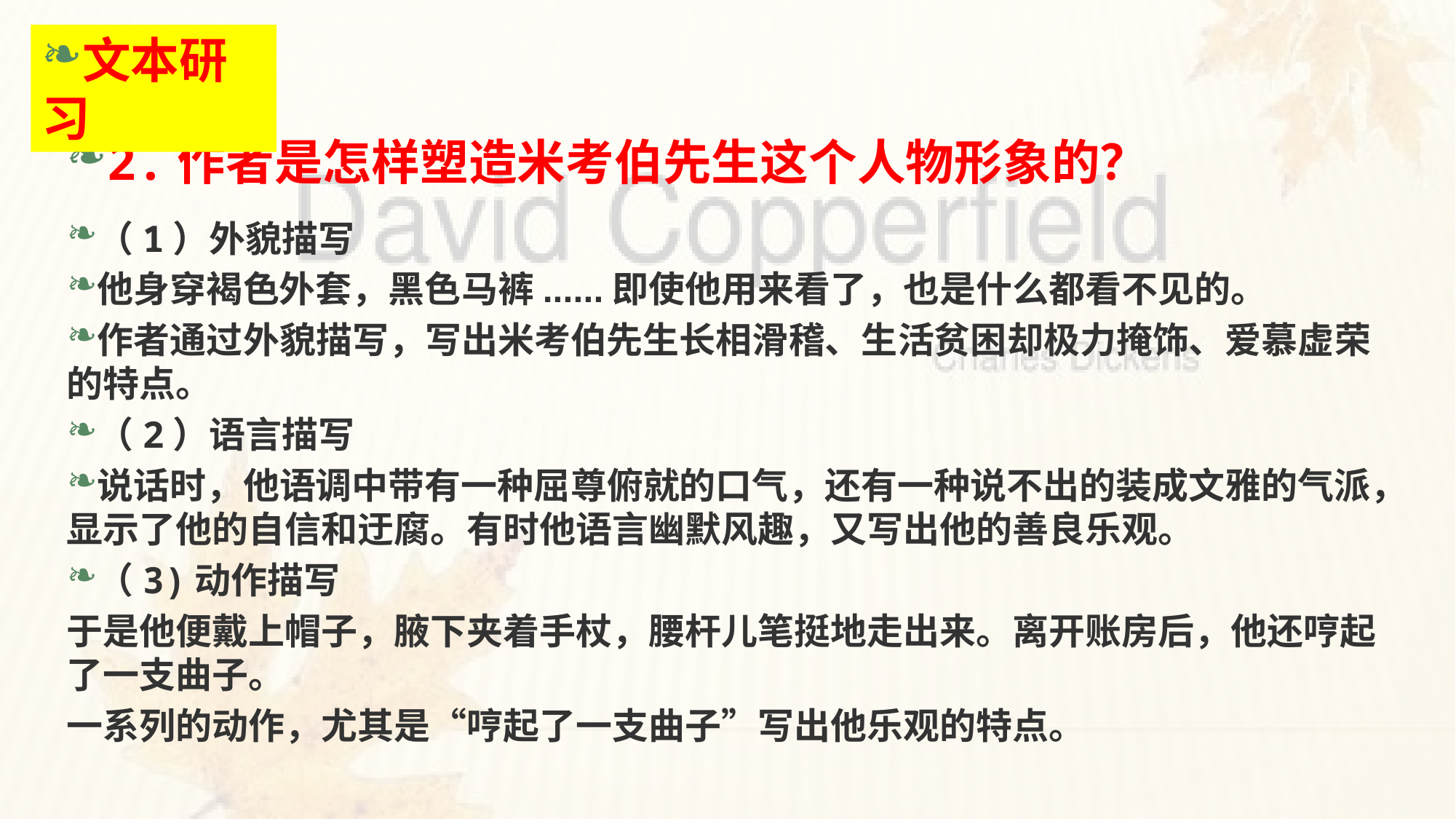

文本研习
2.作者是怎样塑造米考伯先生这个人物形象的？
（1）外貌描写
他身穿褐色外套，黑色马裤......即使他用来看了，也是什么都看不见的。
作者通过外貌描写，写出米考伯先生长相滑稽、生活贫困却极力掩饰、爱慕虚荣的特点。
（2）语言描写
说话时，他语调中带有一种屈尊俯就的口气，还有一种说不出的装成文雅的气派，显示了他的自信和迂腐。有时他语言幽默风趣，又写出他的善良乐观。
（3)动作描写
于是他便戴上帽子，腋下夹着手杖，腰杆儿笔挺地走出来。离开账房后，他还哼起了一支曲子。
一系列的动作，尤其是“哼起了一支曲子”写出他乐观的特点。